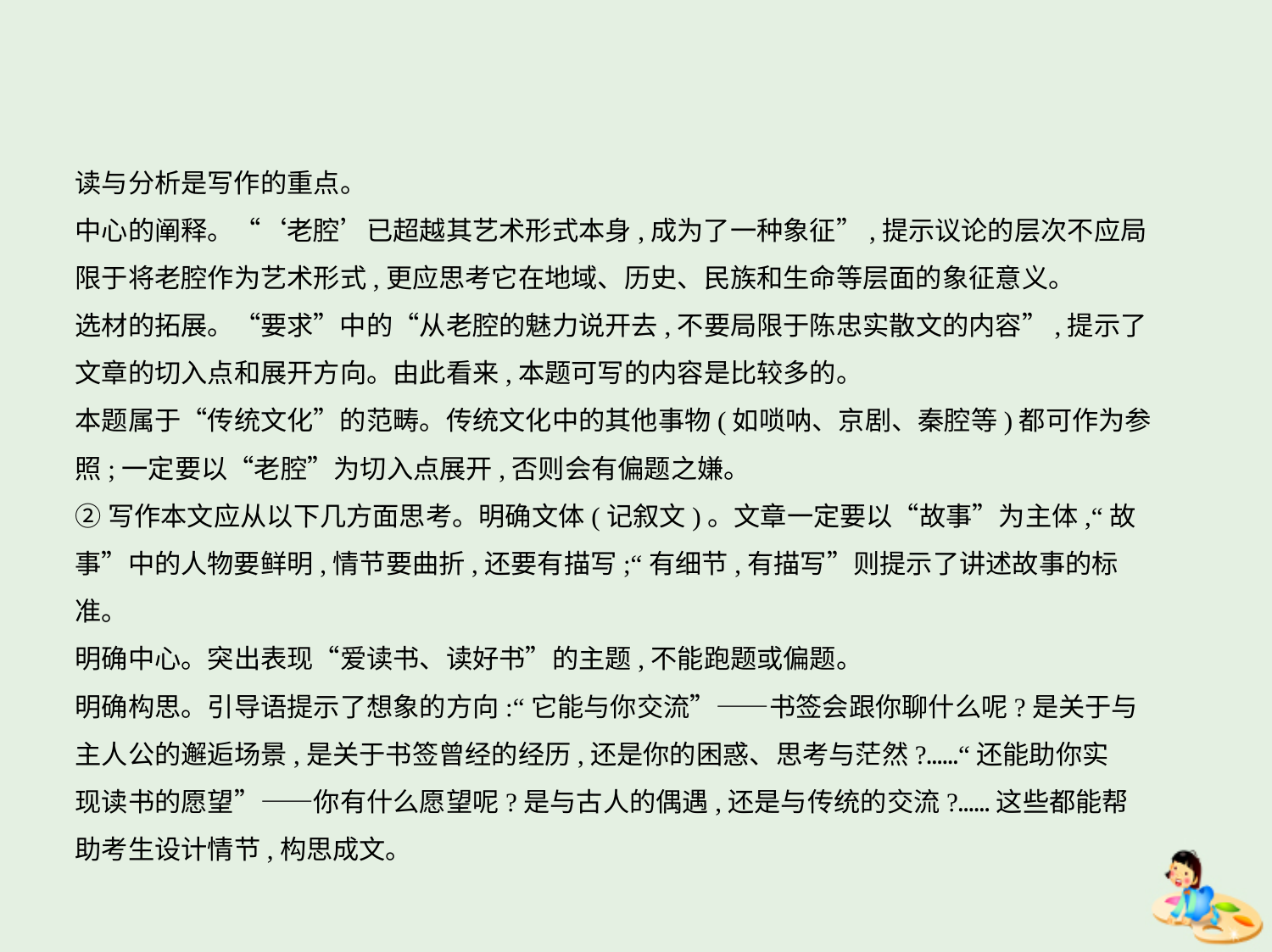

读与分析是写作的重点。
中心的阐释。“‘老腔’已超越其艺术形式本身,成为了一种象征”,提示议论的层次不应局
限于将老腔作为艺术形式,更应思考它在地域、历史、民族和生命等层面的象征意义。
选材的拓展。“要求”中的“从老腔的魅力说开去,不要局限于陈忠实散文的内容”,提示了
文章的切入点和展开方向。由此看来,本题可写的内容是比较多的。
本题属于“传统文化”的范畴。传统文化中的其他事物(如唢呐、京剧、秦腔等)都可作为参
照;一定要以“老腔”为切入点展开,否则会有偏题之嫌。
②写作本文应从以下几方面思考。明确文体(记叙文)。文章一定要以“故事”为主体,“故
事”中的人物要鲜明,情节要曲折,还要有描写;“有细节,有描写”则提示了讲述故事的标
准。
明确中心。突出表现“爱读书、读好书”的主题,不能跑题或偏题。
明确构思。引导语提示了想象的方向:“它能与你交流”——书签会跟你聊什么呢?是关于与
主人公的邂逅场景,是关于书签曾经的经历,还是你的困惑、思考与茫然?……“还能助你实
现读书的愿望”——你有什么愿望呢?是与古人的偶遇,还是与传统的交流?……这些都能帮
助考生设计情节,构思成文。